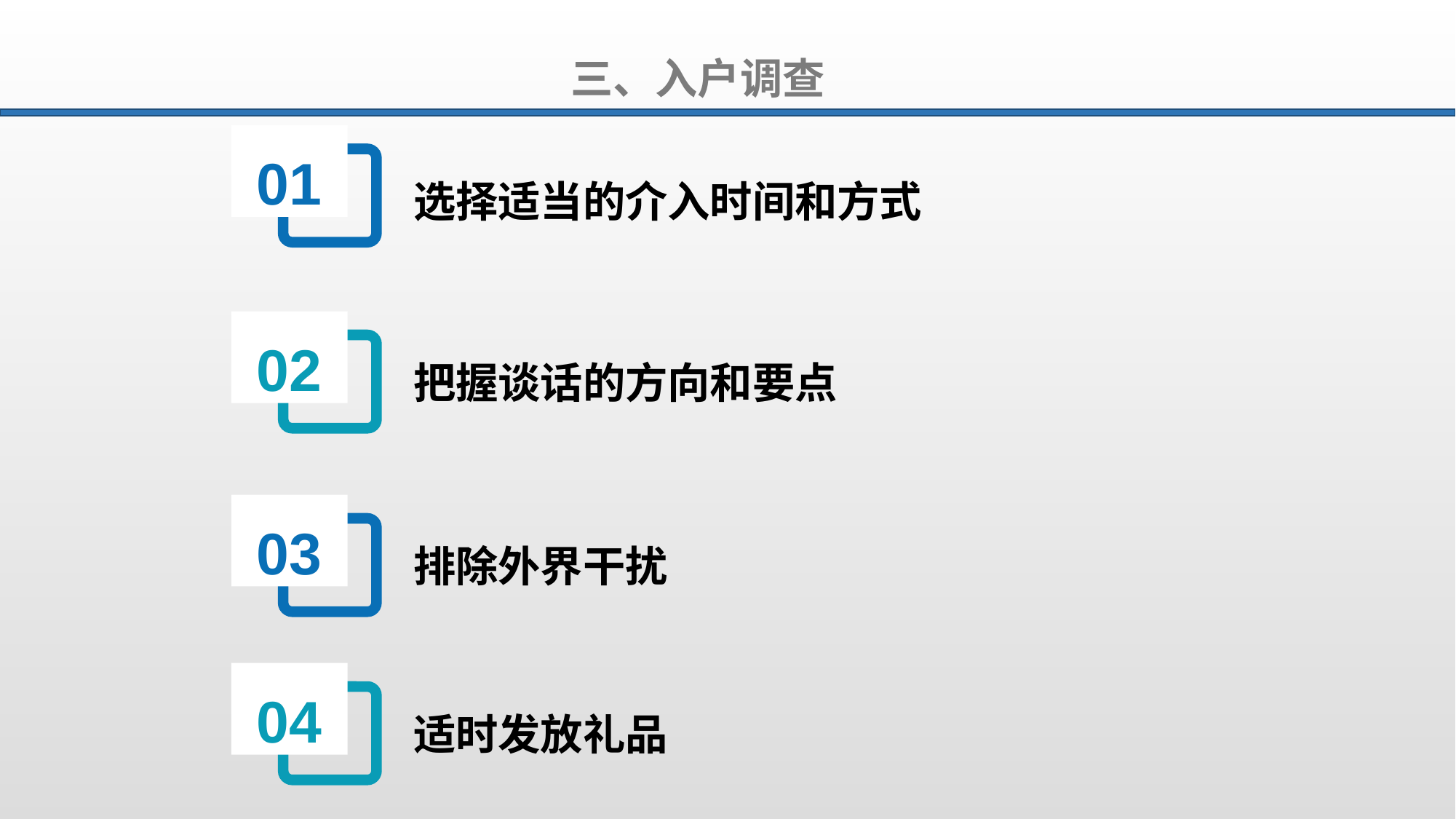

三、入户调查

01

选择适当的介入时间和方式
02

把握谈话的方向和要点
03

排除外界干扰
04

适时发放礼品